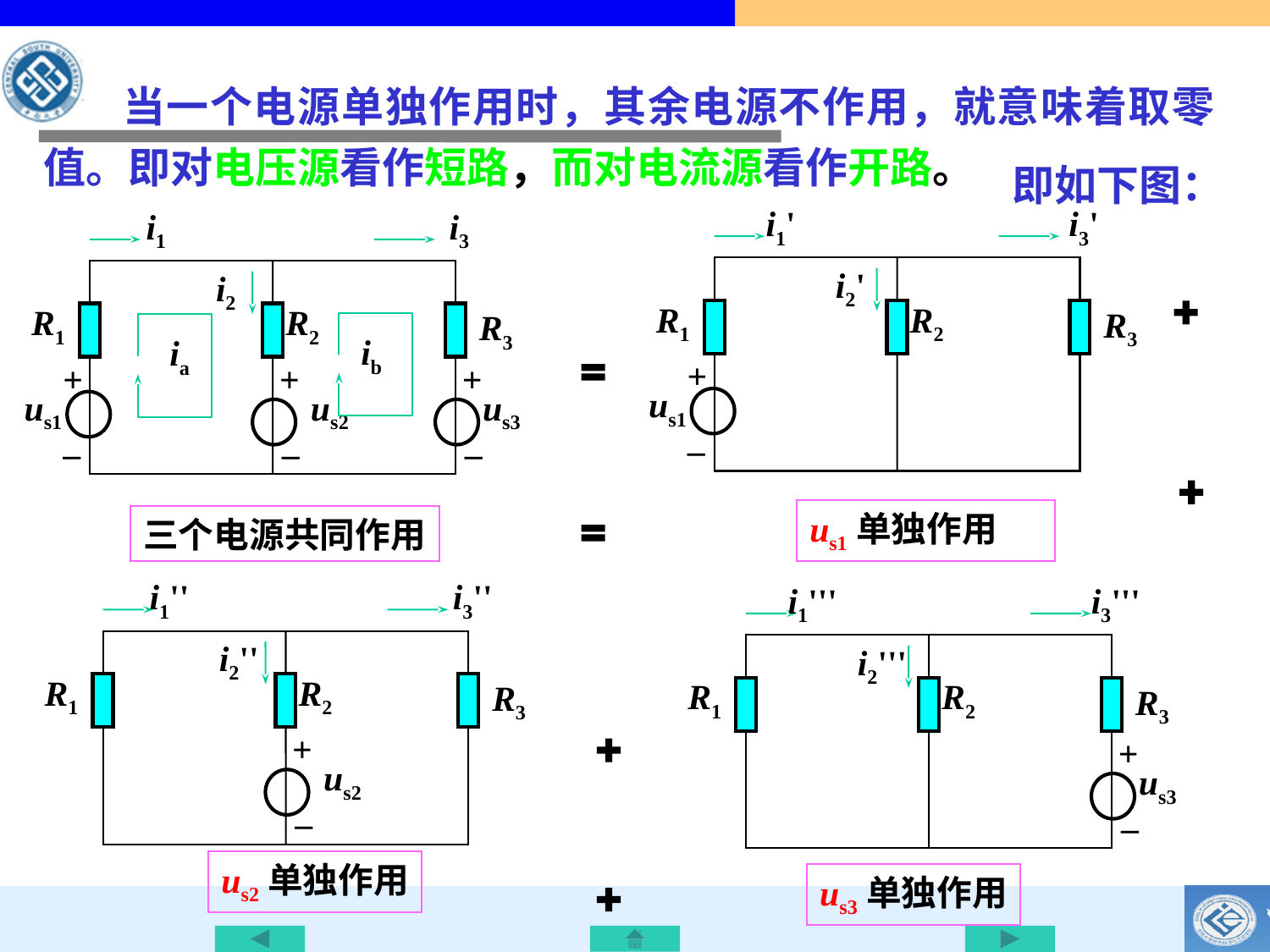

当一个电源单独作用时，其余电源不作用，就意味着取零值。即对电压源看作短路，而对电流源看作开路。
即如下图：
i1'
i3'

i2'

R1
R2
R3

+
us1

–
i1
i3

i2

R1
R2
R3

+
+
+
us1
us2
us3

–
–
–

ib

ia
+
=
+
=
us1单独作用
三个电源共同作用
i1''
i3''

i2''

R1
R2
R3

+
us2

–
i1'''
i3'''

i2'''

R1
R2
R3

+
us3

–
+
us2单独作用
+
us3单独作用